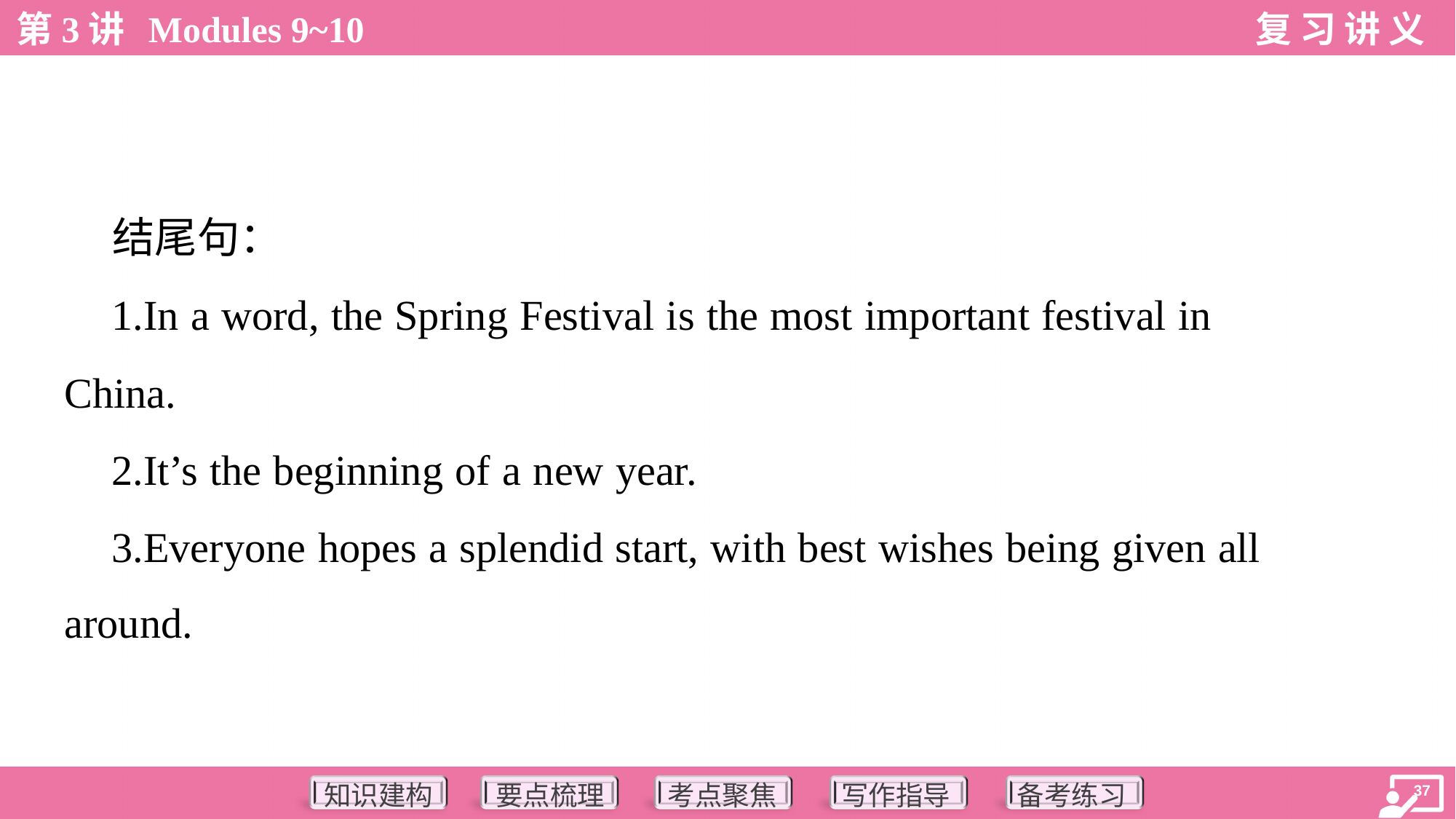

结尾句：
    1.In a word, the Spring Festival is the most important festival in
China.
    2.It’s the beginning of a new year.
    3.Everyone hopes a splendid start, with best wishes being given all
around.